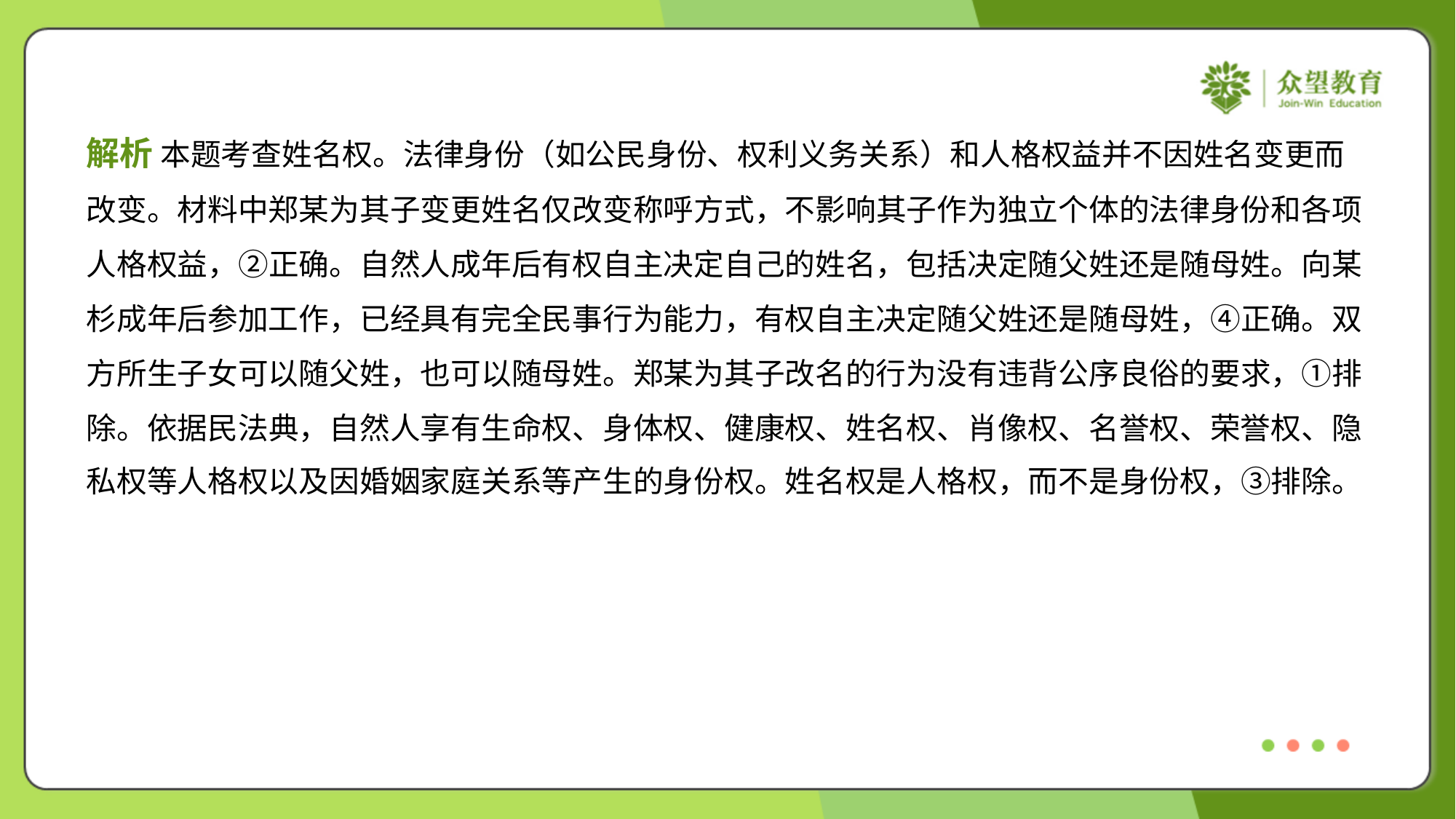

解析 本题考查姓名权。法律身份（如公民身份、权利义务关系）和人格权益并不因姓名变更而
改变。材料中郑某为其子变更姓名仅改变称呼方式，不影响其子作为独立个体的法律身份和各项
人格权益，②正确。自然人成年后有权自主决定自己的姓名，包括决定随父姓还是随母姓。向某
杉成年后参加工作，已经具有完全民事行为能力，有权自主决定随父姓还是随母姓，④正确。双
方所生子女可以随父姓，也可以随母姓。郑某为其子改名的行为没有违背公序良俗的要求，①排
除。依据民法典，自然人享有生命权、身体权、健康权、姓名权、肖像权、名誉权、荣誉权、隐
私权等人格权以及因婚姻家庭关系等产生的身份权。姓名权是人格权，而不是身份权，③排除。